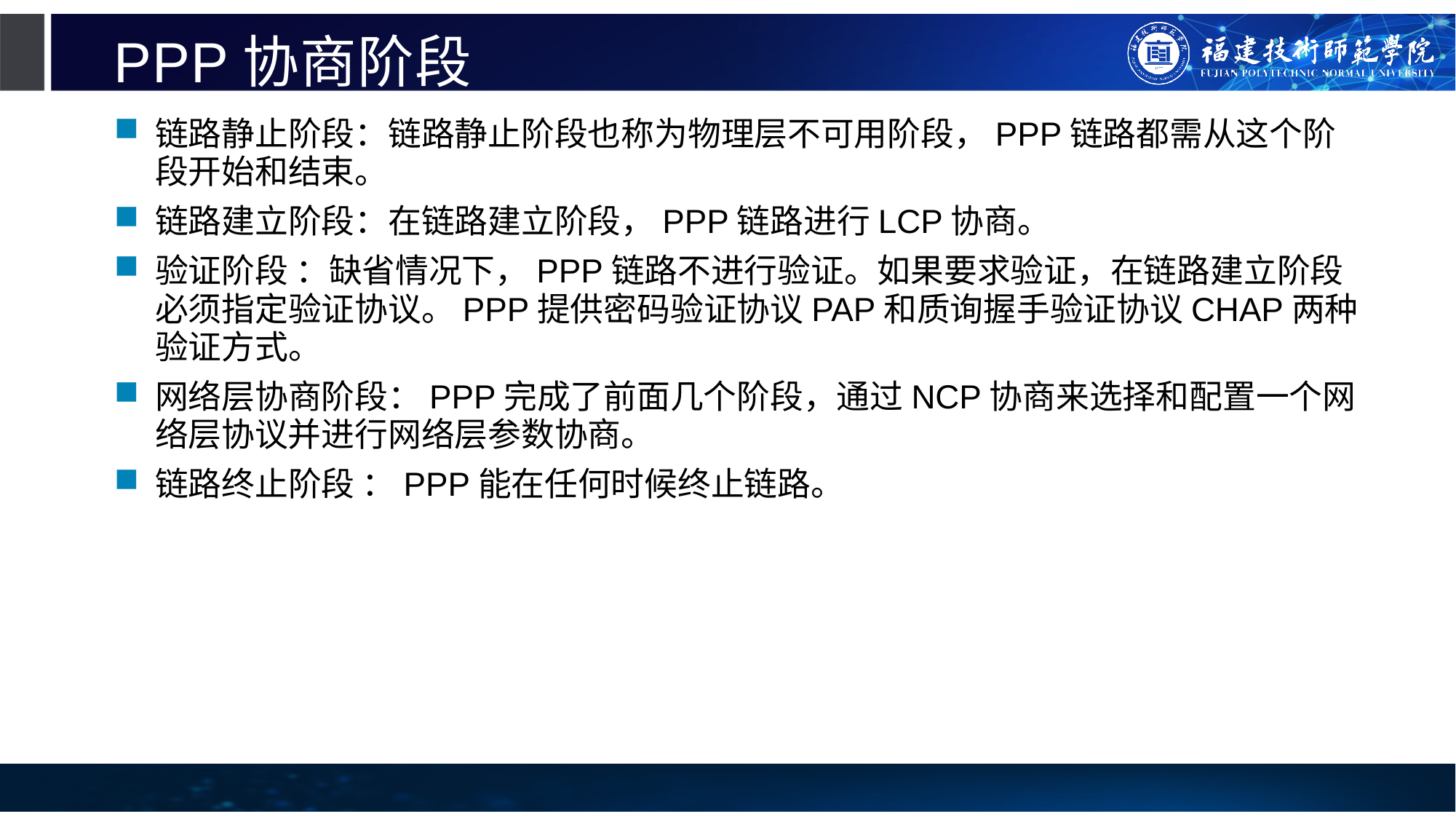

# PPP协商阶段
链路静止阶段：链路静止阶段也称为物理层不可用阶段，PPP链路都需从这个阶段开始和结束。
链路建立阶段：在链路建立阶段，PPP链路进行LCP协商。
验证阶段 ：缺省情况下，PPP链路不进行验证。如果要求验证，在链路建立阶段必须指定验证协议。PPP提供密码验证协议PAP和质询握手验证协议CHAP两种验证方式。
网络层协商阶段：PPP完成了前面几个阶段，通过NCP协商来选择和配置一个网络层协议并进行网络层参数协商。
链路终止阶段 ：PPP能在任何时候终止链路。